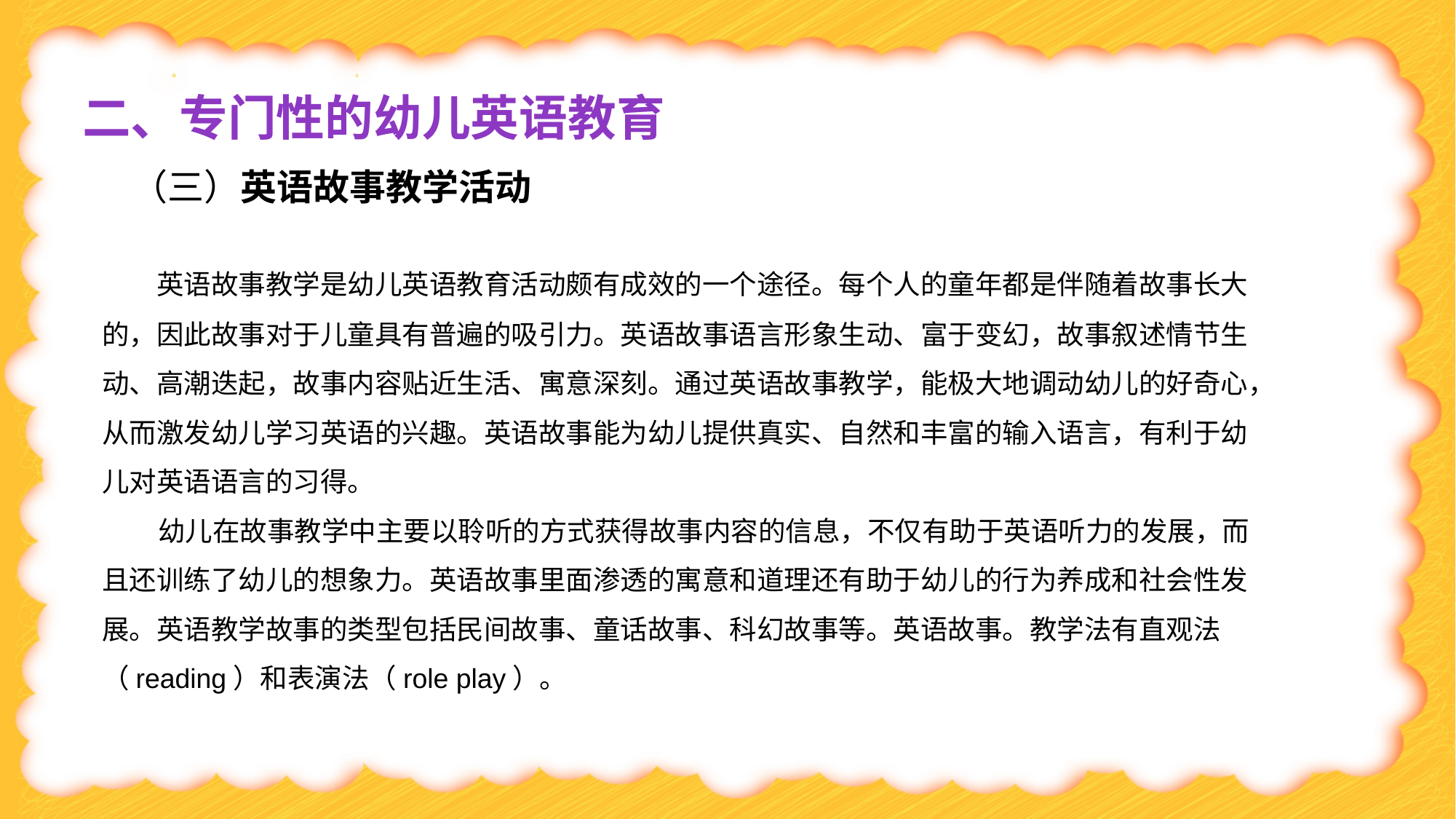

二、专门性的幼儿英语教育

（三）英语故事教学活动
       英语故事教学是幼儿英语教育活动颇有成效的一个途径。每个人的童年都是伴随着故事长大的，因此故事对于儿童具有普遍的吸引力。英语故事语言形象生动、富于变幻，故事叙述情节生动、高潮迭起，故事内容贴近生活、寓意深刻。通过英语故事教学，能极大地调动幼儿的好奇心，从而激发幼儿学习英语的兴趣。英语故事能为幼儿提供真实、自然和丰富的输入语言，有利于幼儿对英语语言的习得。
        幼儿在故事教学中主要以聆听的方式获得故事内容的信息，不仅有助于英语听力的发展，而且还训练了幼儿的想象力。英语故事里面渗透的寓意和道理还有助于幼儿的行为养成和社会性发展。英语教学故事的类型包括民间故事、童话故事、科幻故事等。英语故事。教学法有直观法（reading）和表演法（role play）。